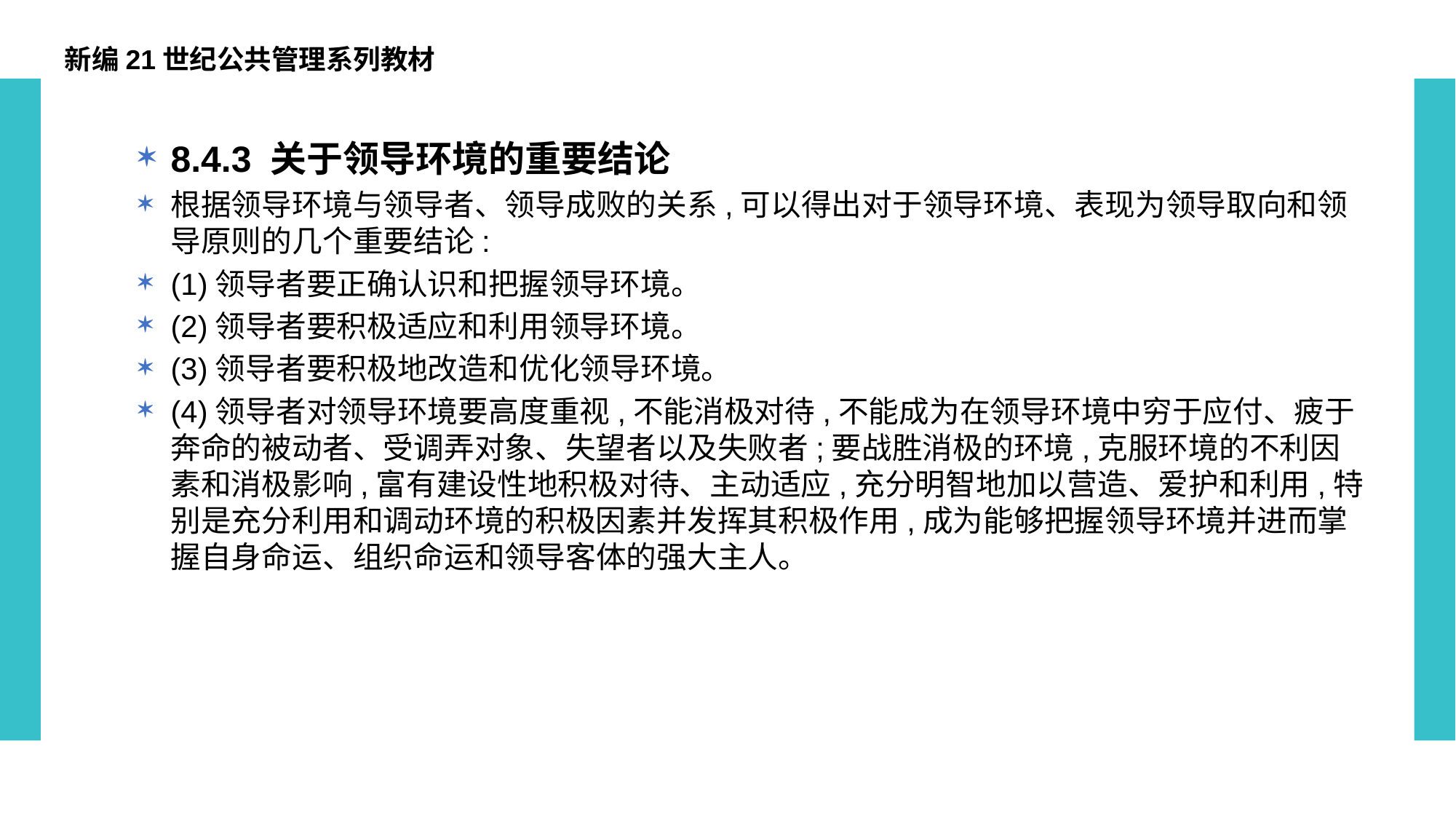

新编21世纪公共管理系列教材
8.4.3 关于领导环境的重要结论
根据领导环境与领导者、领导成败的关系,可以得出对于领导环境、表现为领导取向和领导原则的几个重要结论:
(1)领导者要正确认识和把握领导环境。
(2)领导者要积极适应和利用领导环境。
(3)领导者要积极地改造和优化领导环境。
(4)领导者对领导环境要高度重视,不能消极对待,不能成为在领导环境中穷于应付、疲于奔命的被动者、受调弄对象、失望者以及失败者;要战胜消极的环境,克服环境的不利因素和消极影响,富有建设性地积极对待、主动适应,充分明智地加以营造、爱护和利用,特别是充分利用和调动环境的积极因素并发挥其积极作用,成为能够把握领导环境并进而掌握自身命运、组织命运和领导客体的强大主人。